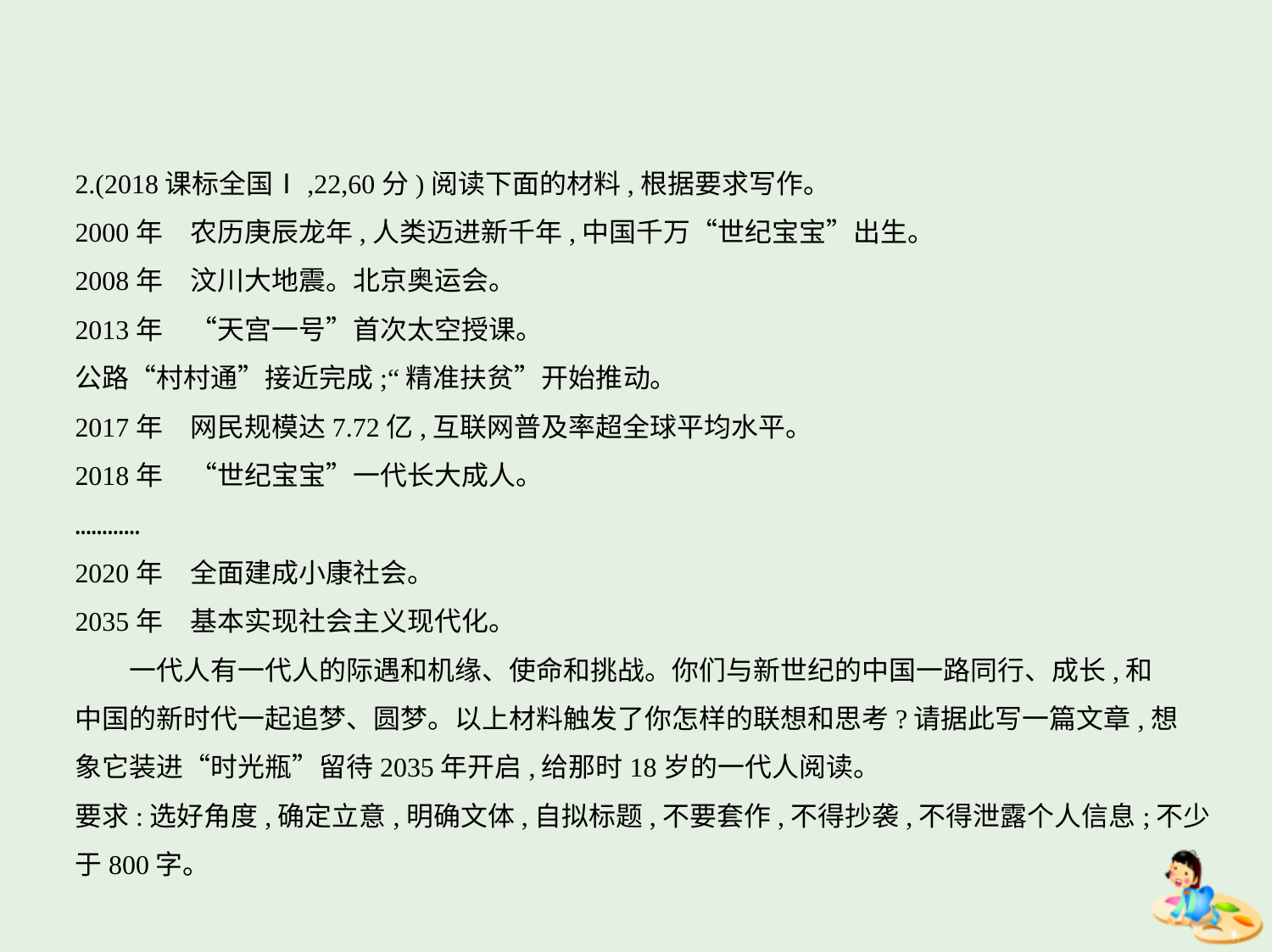

2.(2018课标全国Ⅰ,22,60分)阅读下面的材料,根据要求写作。
2000年　农历庚辰龙年,人类迈进新千年,中国千万“世纪宝宝”出生。
2008年　汶川大地震。北京奥运会。
2013年　“天宫一号”首次太空授课。
公路“村村通”接近完成;“精准扶贫”开始推动。
2017年　网民规模达7.72亿,互联网普及率超全球平均水平。
2018年　“世纪宝宝”一代长大成人。
…………
2020年　全面建成小康社会。
2035年　基本实现社会主义现代化。
　　一代人有一代人的际遇和机缘、使命和挑战。你们与新世纪的中国一路同行、成长,和
中国的新时代一起追梦、圆梦。以上材料触发了你怎样的联想和思考?请据此写一篇文章,想
象它装进“时光瓶”留待2035年开启,给那时18岁的一代人阅读。
要求:选好角度,确定立意,明确文体,自拟标题,不要套作,不得抄袭,不得泄露个人信息;不少于800字。